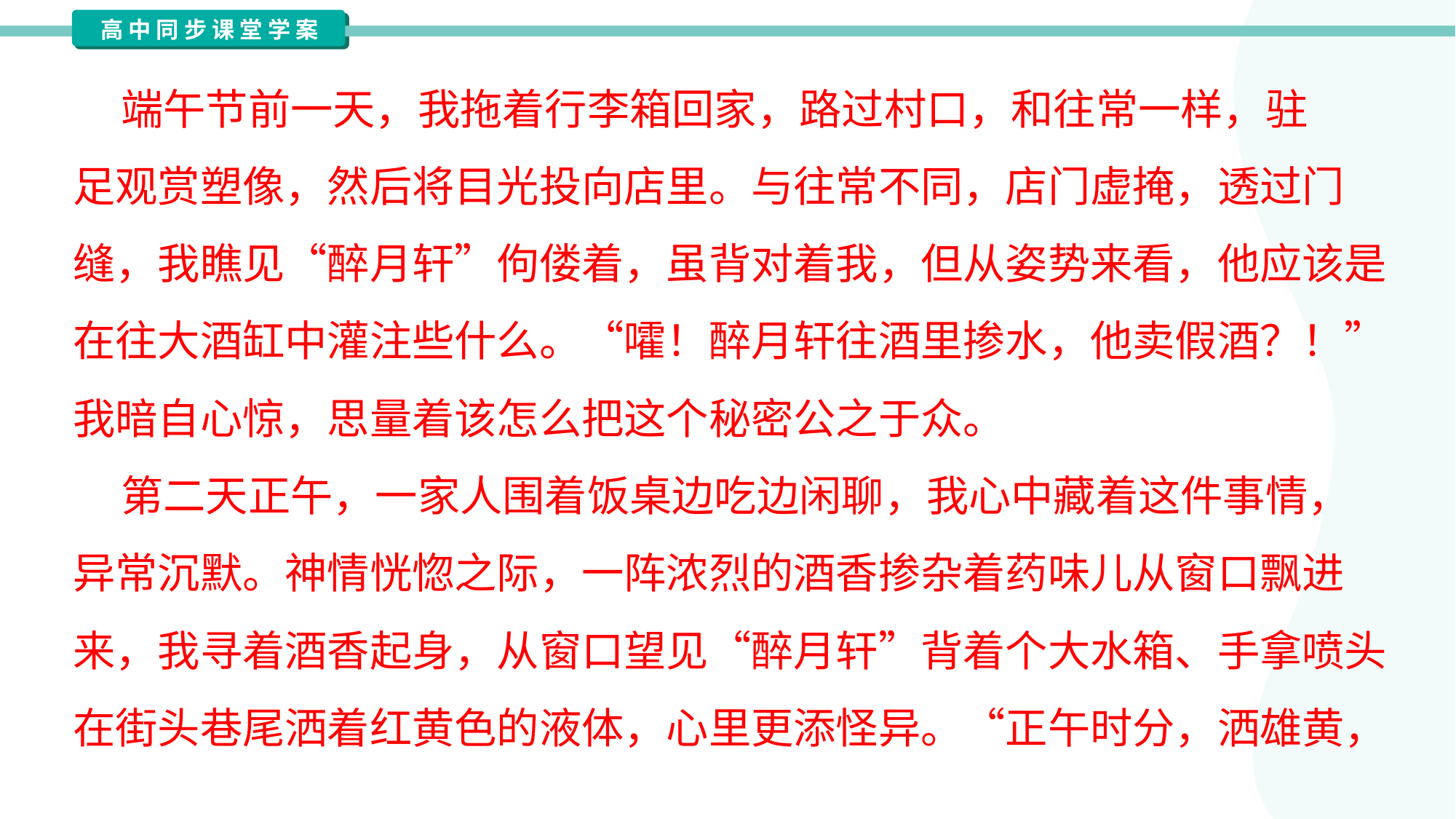

端午节前一天，我拖着行李箱回家，路过村口，和往常一样，驻
足观赏塑像，然后将目光投向店里。与往常不同，店门虚掩，透过门
缝，我瞧见“醉月轩”佝偻着，虽背对着我，但从姿势来看，他应该是
在往大酒缸中灌注些什么。“嚯！醉月轩往酒里掺水，他卖假酒？！”
我暗自心惊，思量着该怎么把这个秘密公之于众。
    第二天正午，一家人围着饭桌边吃边闲聊，我心中藏着这件事情，
异常沉默。神情恍惚之际，一阵浓烈的酒香掺杂着药味儿从窗口飘进
来，我寻着酒香起身，从窗口望见“醉月轩”背着个大水箱、手拿喷头
在街头巷尾洒着红黄色的液体，心里更添怪异。“正午时分，洒雄黄，